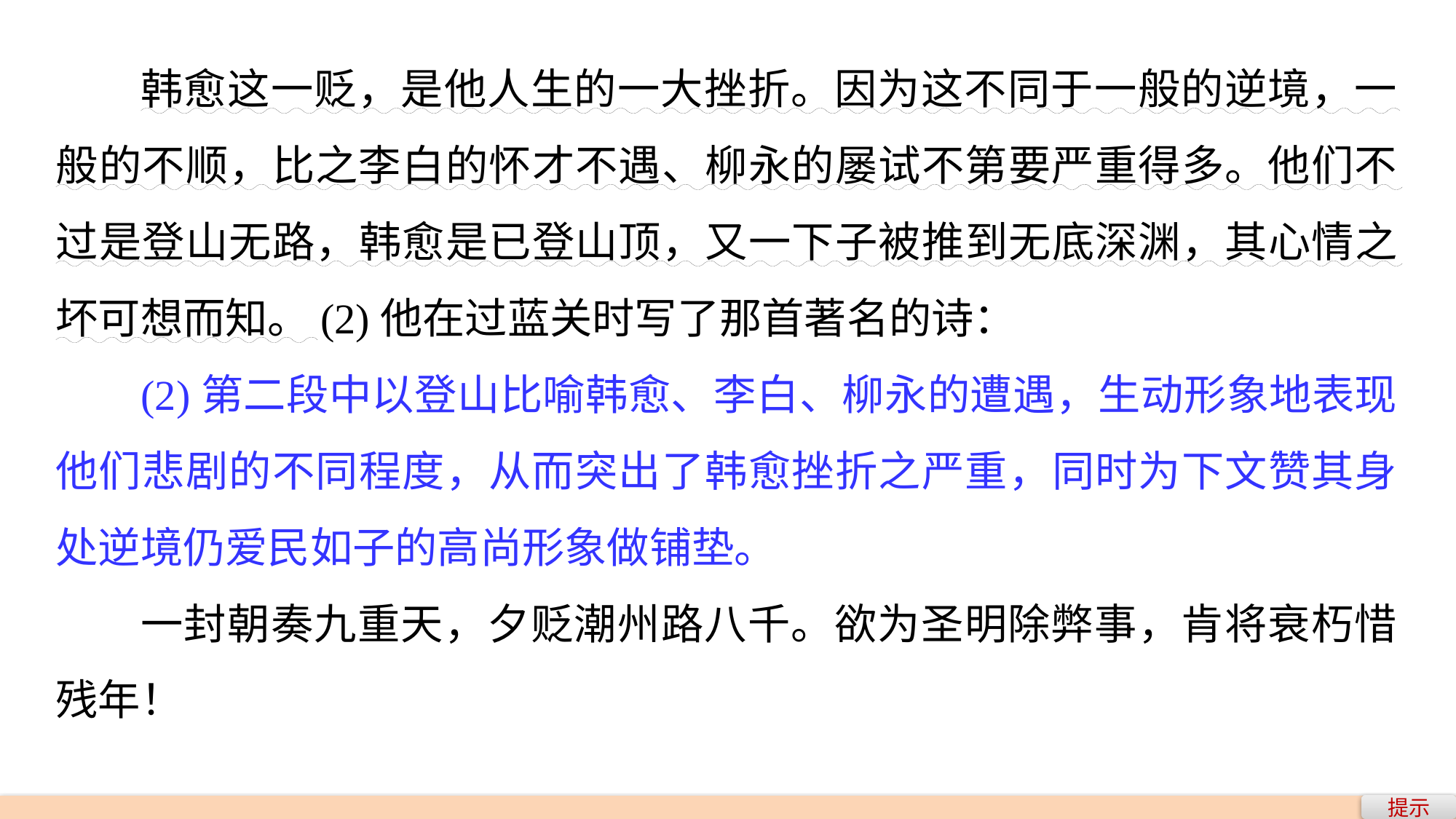

韩愈这一贬，是他人生的一大挫折。因为这不同于一般的逆境，一般的不顺，比之李白的怀才不遇、柳永的屡试不第要严重得多。他们不过是登山无路，韩愈是已登山顶，又一下子被推到无底深渊，其心情之坏可想而知。(2)他在过蓝关时写了那首著名的诗：
(2)第二段中以登山比喻韩愈、李白、柳永的遭遇，生动形象地表现他们悲剧的不同程度，从而突出了韩愈挫折之严重，同时为下文赞其身处逆境仍爱民如子的高尚形象做铺垫。
一封朝奏九重天，夕贬潮州路八千。欲为圣明除弊事，肯将衰朽惜残年！
提示